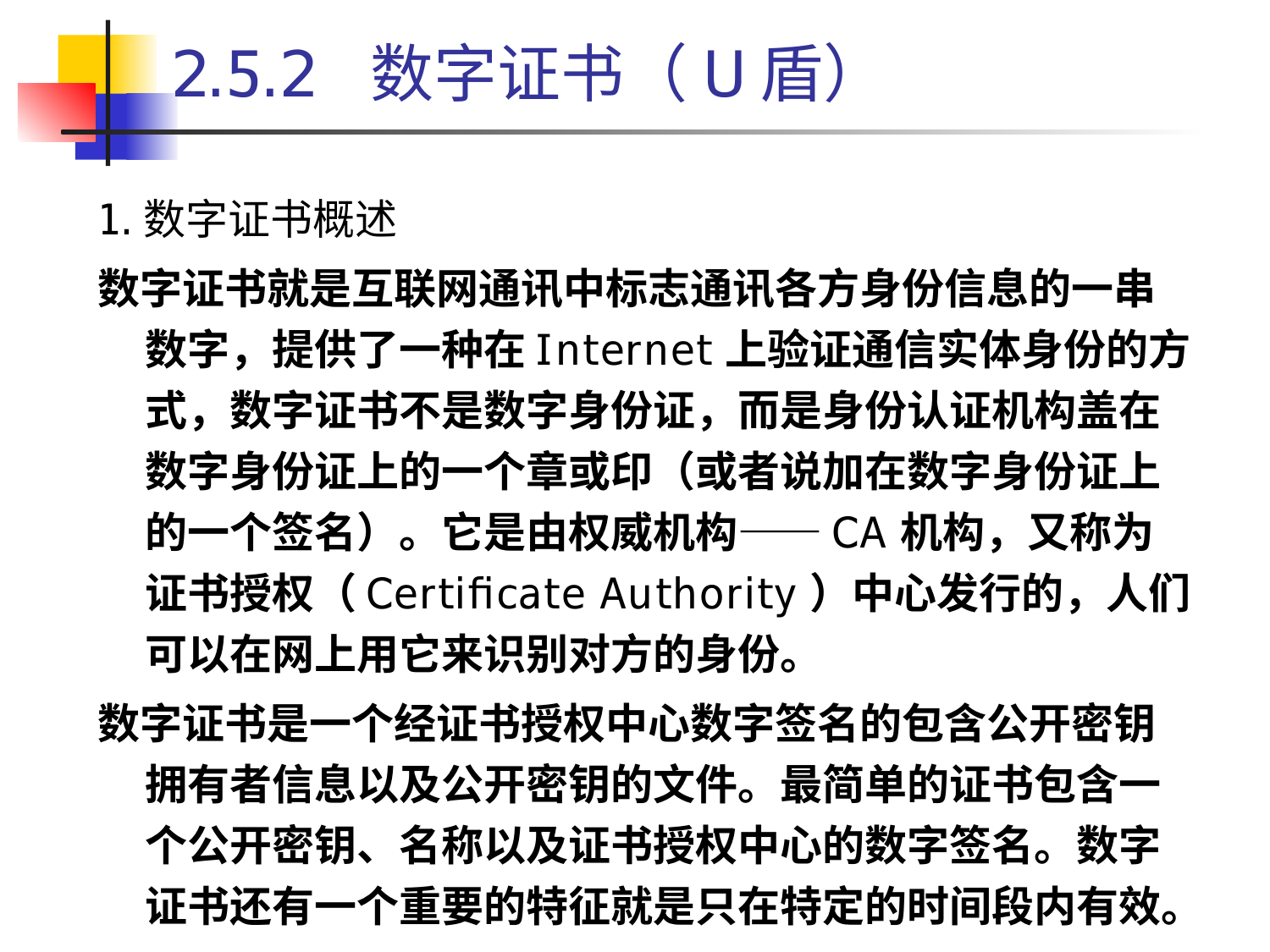

# 2.5.2  数字证书（U盾）
1.数字证书概述
数字证书就是互联网通讯中标志通讯各方身份信息的一串数字，提供了一种在Internet上验证通信实体身份的方式，数字证书不是数字身份证，而是身份认证机构盖在数字身份证上的一个章或印（或者说加在数字身份证上的一个签名）。它是由权威机构——CA机构，又称为证书授权（Certificate Authority）中心发行的，人们可以在网上用它来识别对方的身份。
数字证书是一个经证书授权中心数字签名的包含公开密钥拥有者信息以及公开密钥的文件。最简单的证书包含一个公开密钥、名称以及证书授权中心的数字签名。数字证书还有一个重要的特征就是只在特定的时间段内有效。

60